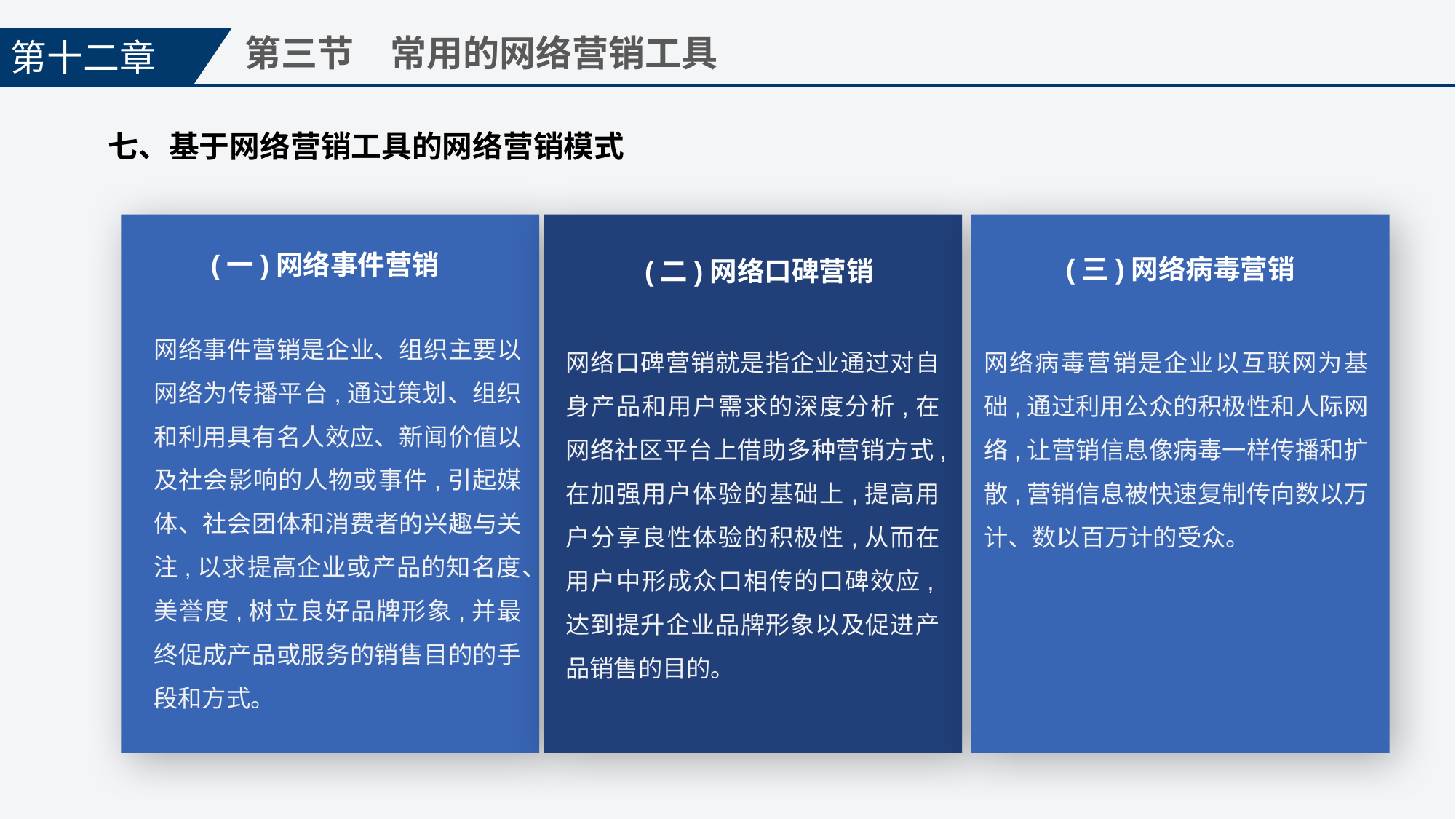

第十二章
第三节　常用的网络营销工具
七、基于网络营销工具的网络营销模式

(一)网络事件营销
(三)网络病毒营销
(二)网络口碑营销
网络事件营销是企业、组织主要以网络为传播平台,通过策划、组织和利用具有名人效应、新闻价值以及社会影响的人物或事件,引起媒体、社会团体和消费者的兴趣与关注,以求提高企业或产品的知名度、美誉度,树立良好品牌形象,并最终促成产品或服务的销售目的的手段和方式。
网络口碑营销就是指企业通过对自身产品和用户需求的深度分析,在网络社区平台上借助多种营销方式,在加强用户体验的基础上,提高用户分享良性体验的积极性,从而在用户中形成众口相传的口碑效应,达到提升企业品牌形象以及促进产品销售的目的。
网络病毒营销是企业以互联网为基础,通过利用公众的积极性和人际网络,让营销信息像病毒一样传播和扩散,营销信息被快速复制传向数以万计、数以百万计的受众。